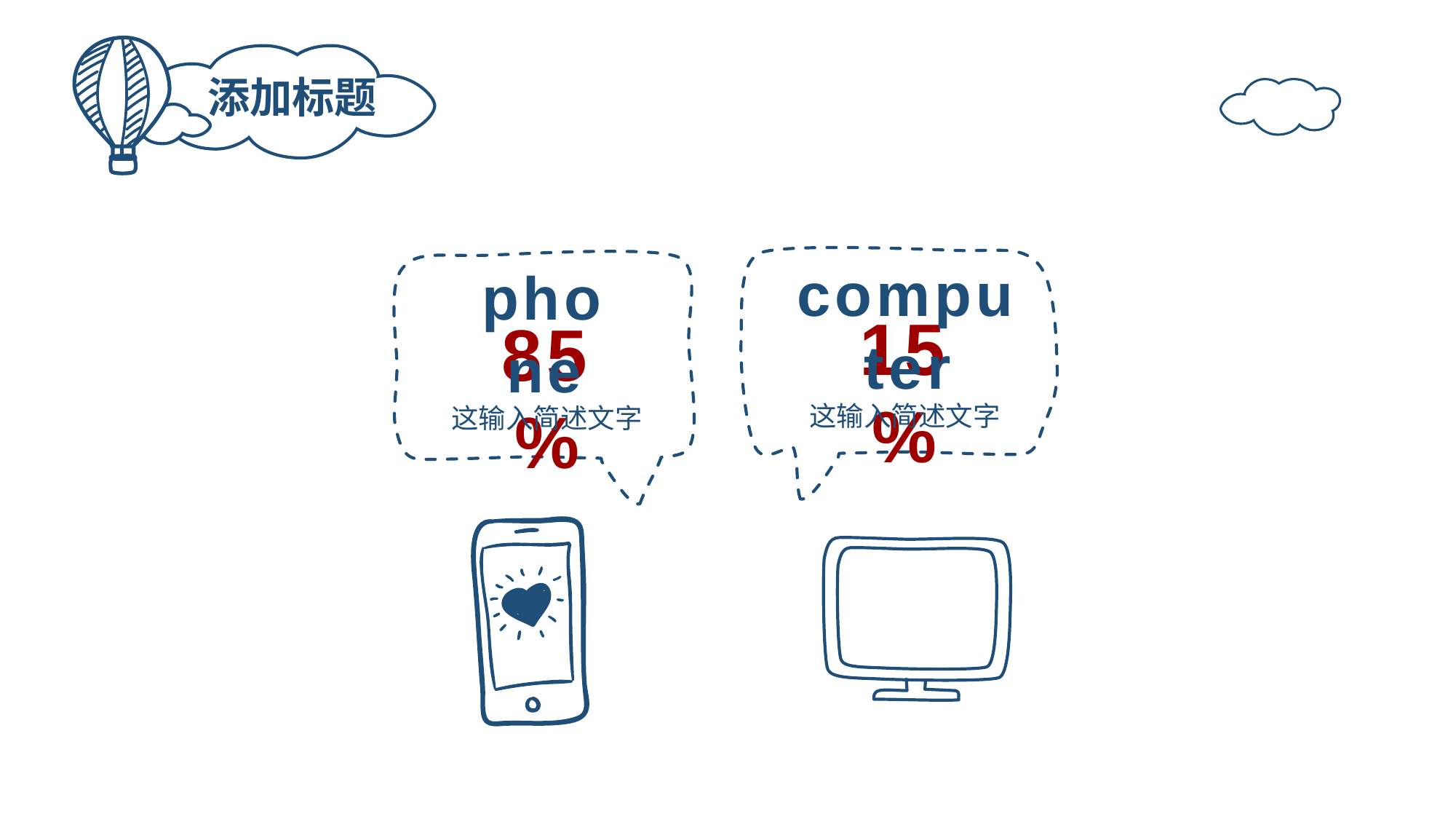

添加标题

computer

phone
15%
85%
这输入简述文字
这输入简述文字